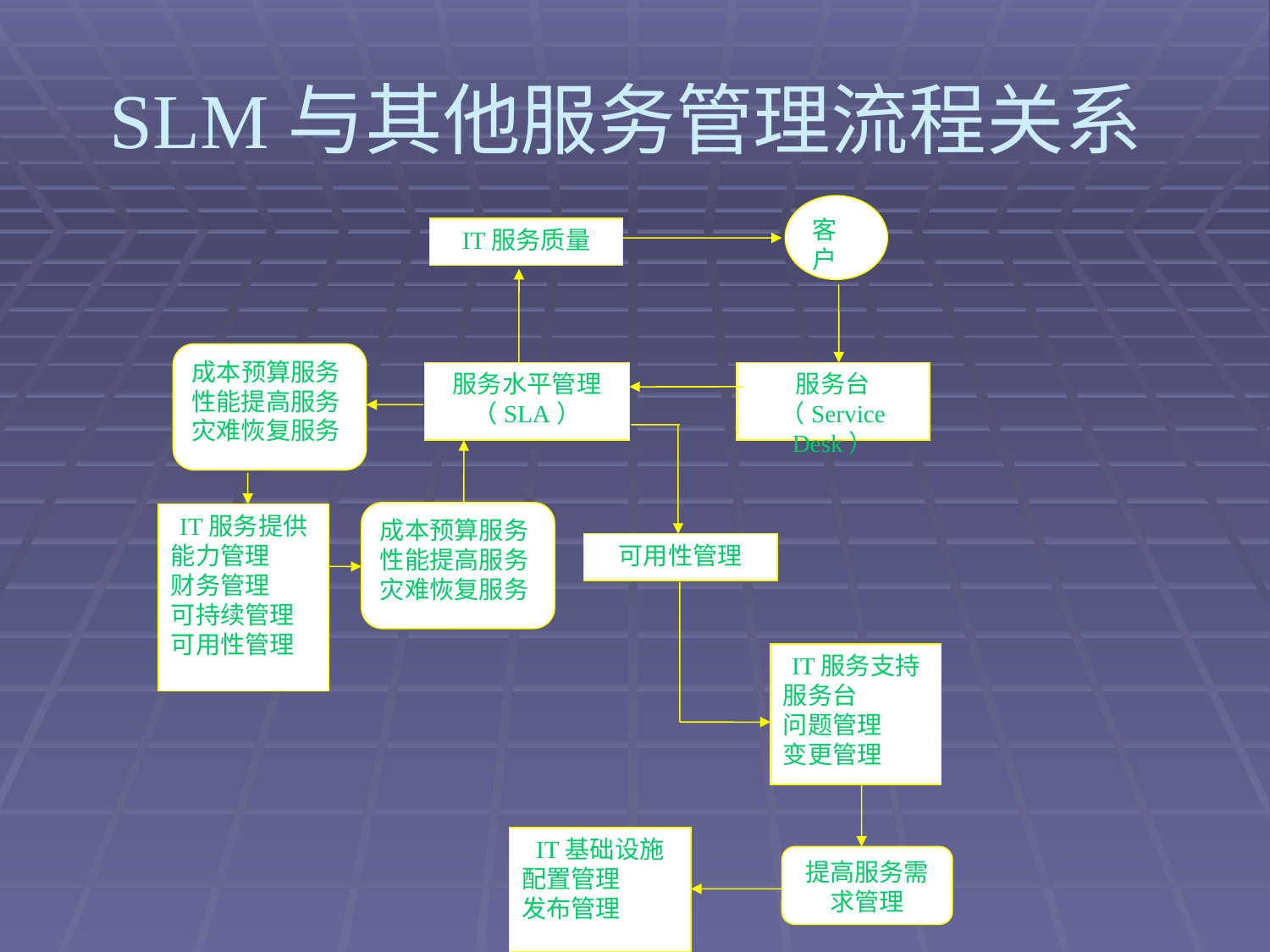

# SLM与其他服务管理流程关系
客户
IT服务质量

服务水平管理（SLA）
服务台（Service Desk）

可用性管理
成本预算服务
性能提高服务
灾难恢复服务

成本预算服务
性能提高服务
灾难恢复服务

IT服务提供
能力管理
财务管理
可持续管理
可用性管理

IT服务支持
服务台
问题管理
变更管理

提高服务需求管理
IT基础设施
配置管理
发布管理